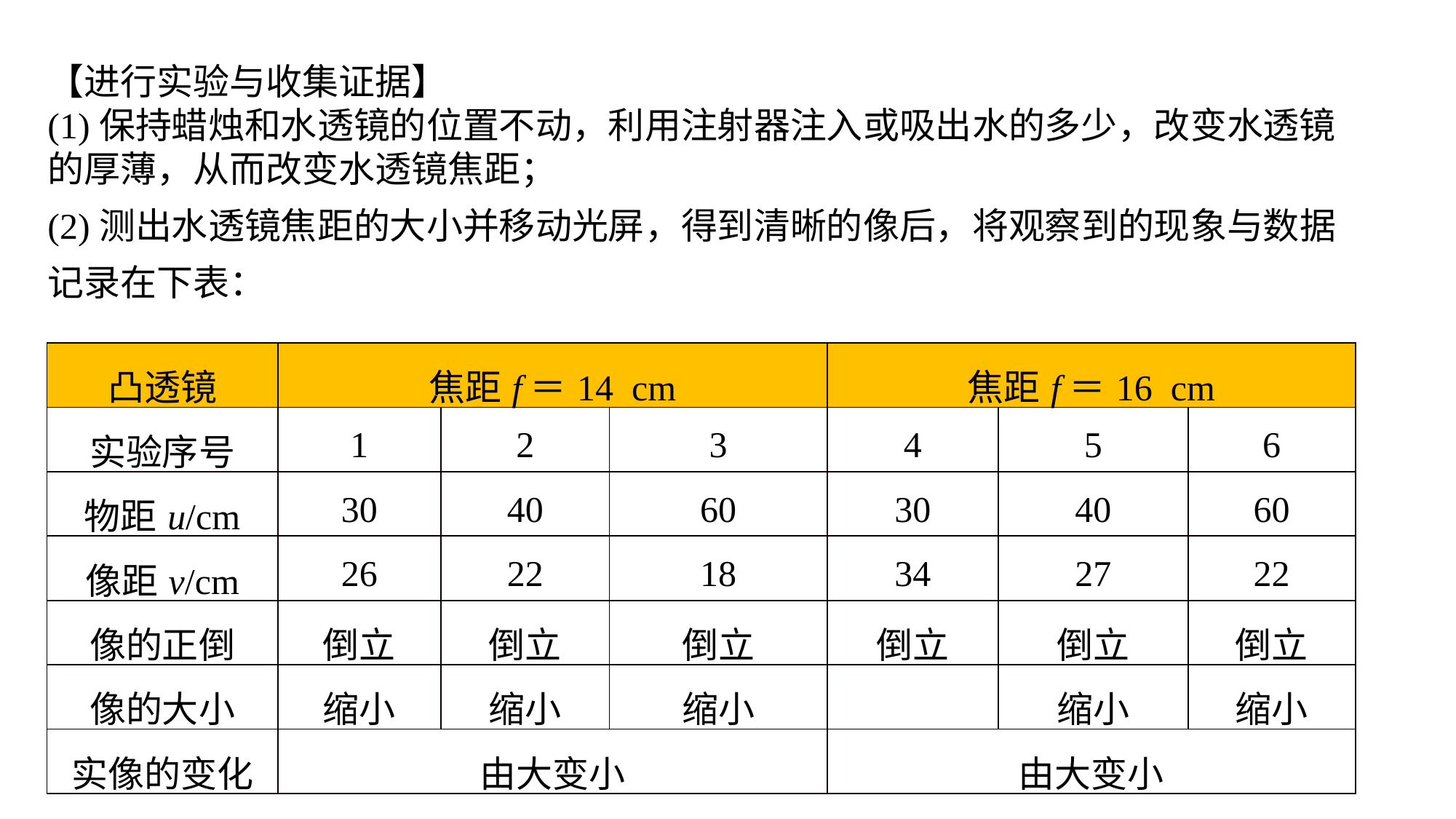

【进行实验与收集证据】(1)保持蜡烛和水透镜的位置不动，利用注射器注入或吸出水的多少，改变水透镜的厚薄，从而改变水透镜焦距；(2)测出水透镜焦距的大小并移动光屏，得到清晰的像后，将观察到的现象与数据记录在下表：
| 凸透镜 | 焦距f＝14 cm |  |  | 焦距f＝16 cm |  |  |
| --- | --- | --- | --- | --- | --- | --- |
| 实验序号 | 1 | 2 | 3 | 4 | 5 | 6 |
| 物距u/cm | 30 | 40 | 60 | 30 | 40 | 60 |
| 像距v/cm | 26 | 22 | 18 | 34 | 27 | 22 |
| 像的正倒 | 倒立 | 倒立 | 倒立 | 倒立 | 倒立 | 倒立 |
| 像的大小 | 缩小 | 缩小 | 缩小 |  | 缩小 | 缩小 |
| 实像的变化 | 由大变小 |  |  | 由大变小 |  |  |